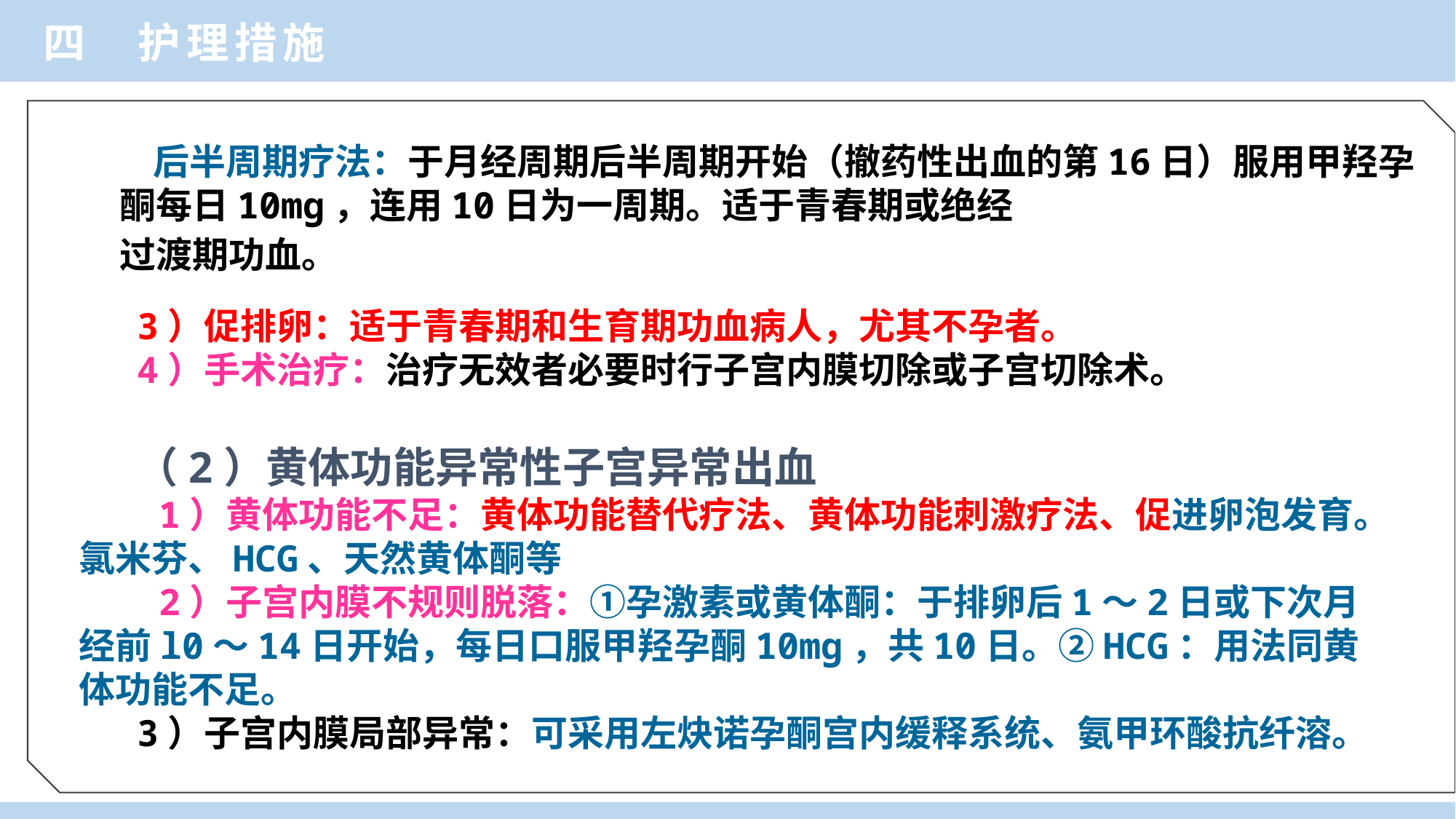

四   护理措施

   后半周期疗法：于月经周期后半周期开始（撤药性出血的第16日）服用甲羟孕酮每日10mg，连用10日为一周期。适于青春期或绝经
过渡期功血。
 3）促排卵：适于青春期和生育期功血病人，尤其不孕者。
 4）手术治疗：治疗无效者必要时行子宫内膜切除或子宫切除术。
 （2）黄体功能异常性子宫异常出血
  1）黄体功能不足：黄体功能替代疗法、黄体功能刺激疗法、促进卵泡发育。氯米芬、HCG、天然黄体酮等
  2）子宫内膜不规则脱落：①孕激素或黄体酮：于排卵后1～2日或下次月经前l0～14日开始，每日口服甲羟孕酮10mg，共10日。②HCG：用法同黄体功能不足。
 3）子宫内膜局部异常：可采用左炔诺孕酮宫内缓释系统、氨甲环酸抗纤溶。